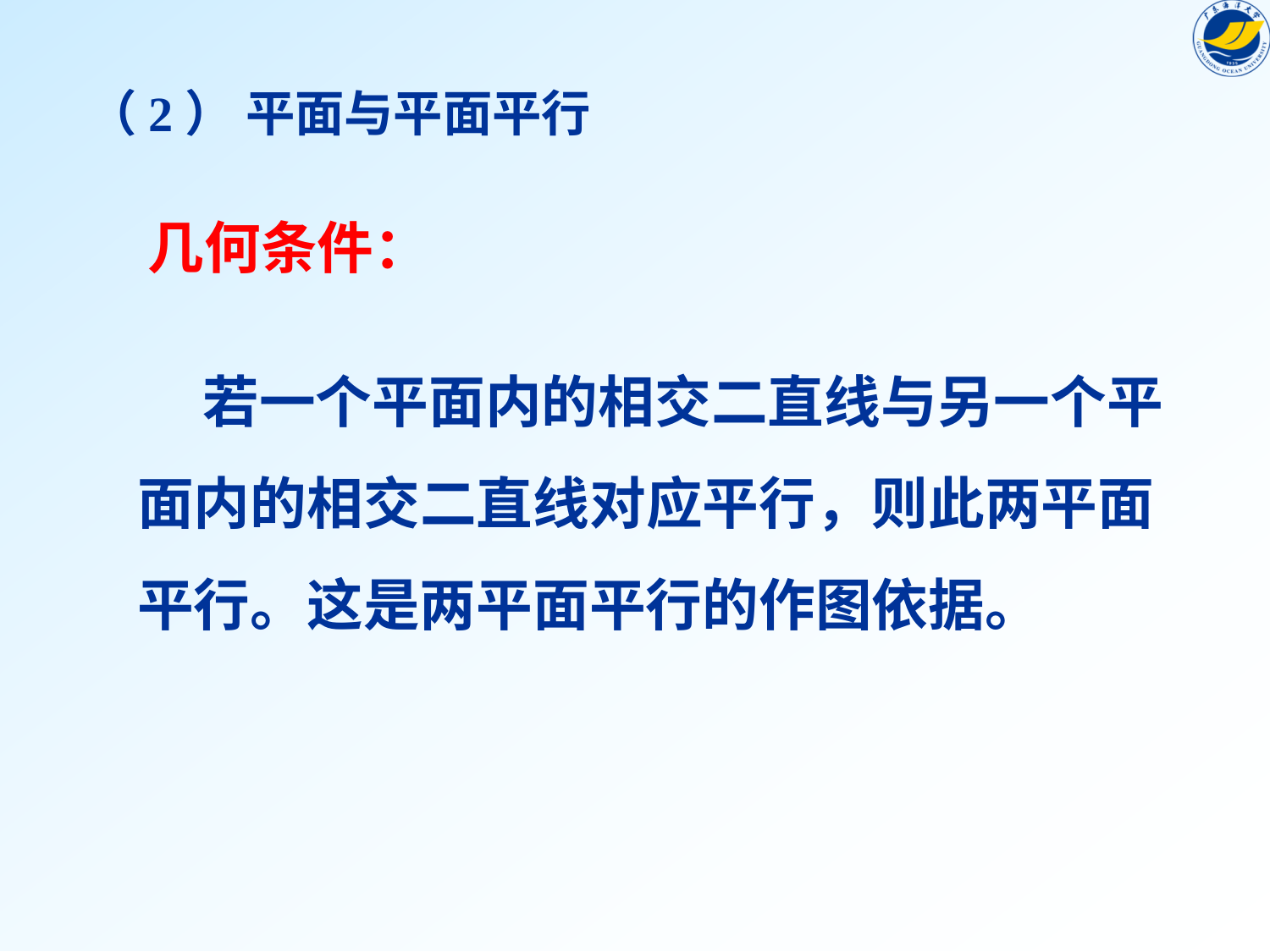

（2） 平面与平面平行
几何条件：
    若一个平面内的相交二直线与另一个平面内的相交二直线对应平行，则此两平面平行。这是两平面平行的作图依据。